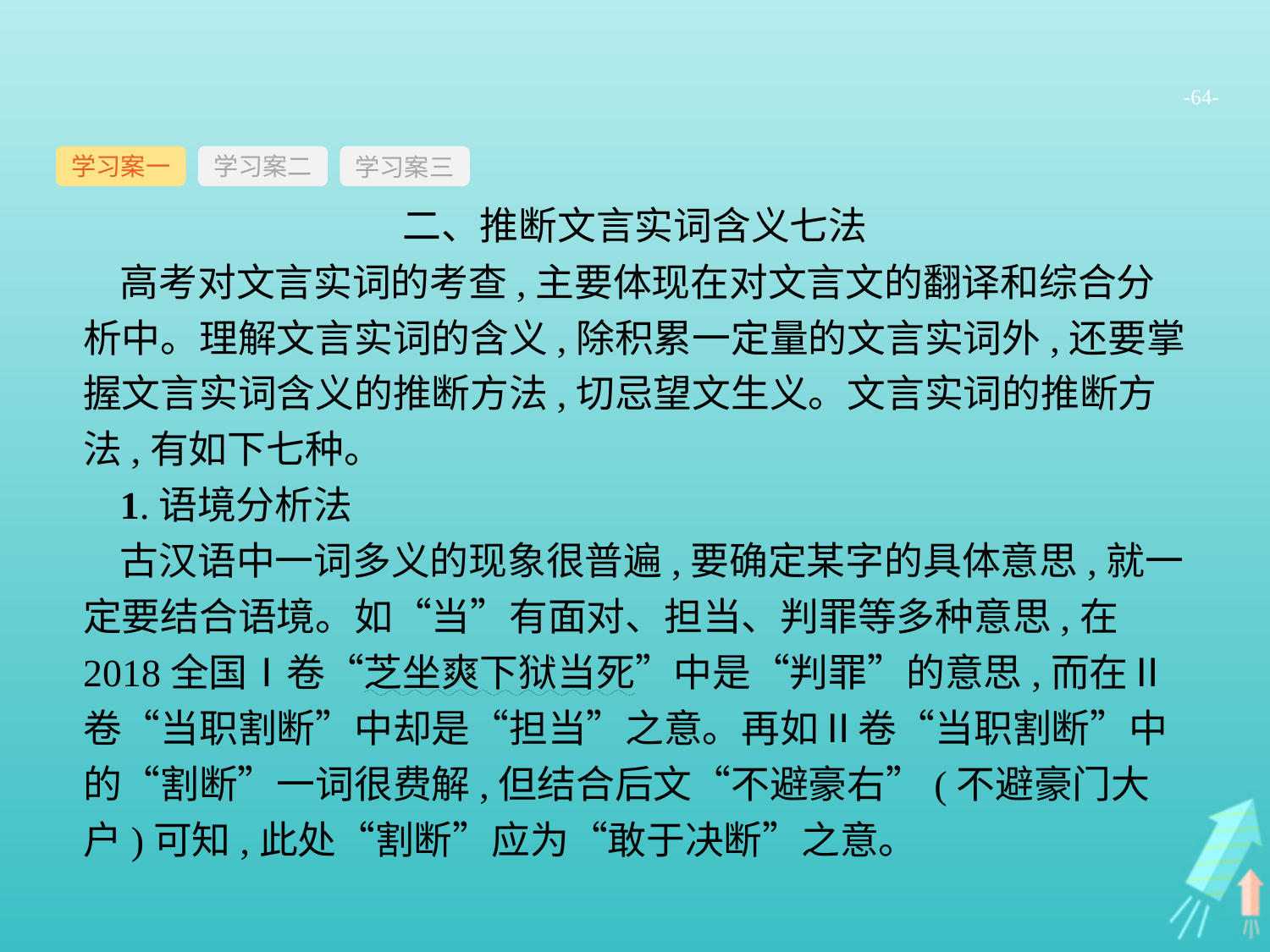

-64-
学习案一
学习案三
学习案二
二、推断文言实词含义七法
高考对文言实词的考查,主要体现在对文言文的翻译和综合分析中。理解文言实词的含义,除积累一定量的文言实词外,还要掌握文言实词含义的推断方法,切忌望文生义。文言实词的推断方法,有如下七种。
1.语境分析法
古汉语中一词多义的现象很普遍,要确定某字的具体意思,就一定要结合语境。如“当”有面对、担当、判罪等多种意思,在2018全国Ⅰ卷“芝坐爽下狱当死”中是“判罪”的意思,而在Ⅱ卷“当职割断”中却是“担当”之意。再如Ⅱ卷“当职割断”中的“割断”一词很费解,但结合后文“不避豪右”(不避豪门大户)可知,此处“割断”应为“敢于决断”之意。